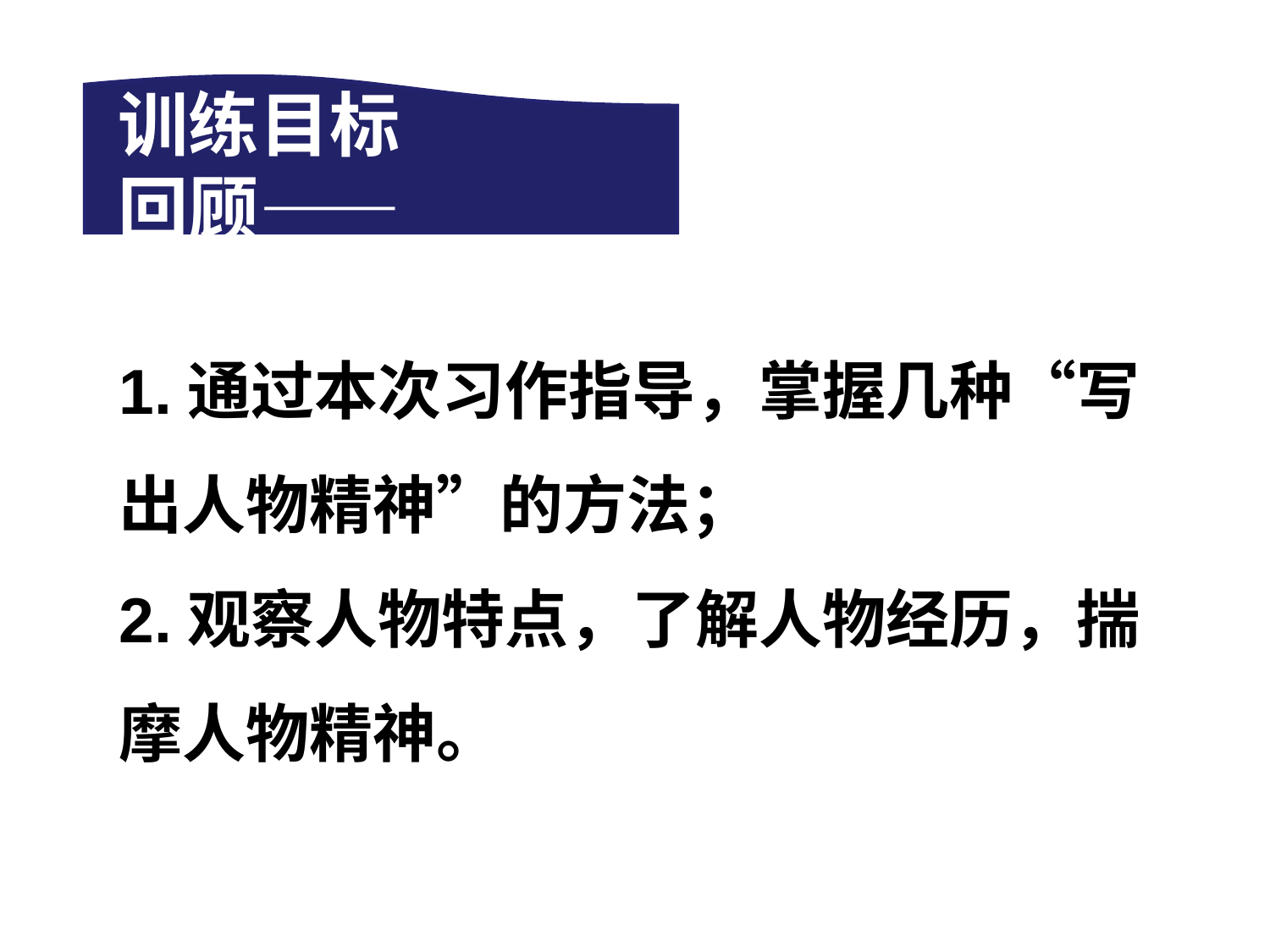

训练目标回顾——
1.通过本次习作指导，掌握几种“写出人物精神”的方法；
2.观察人物特点，了解人物经历，揣摩人物精神。